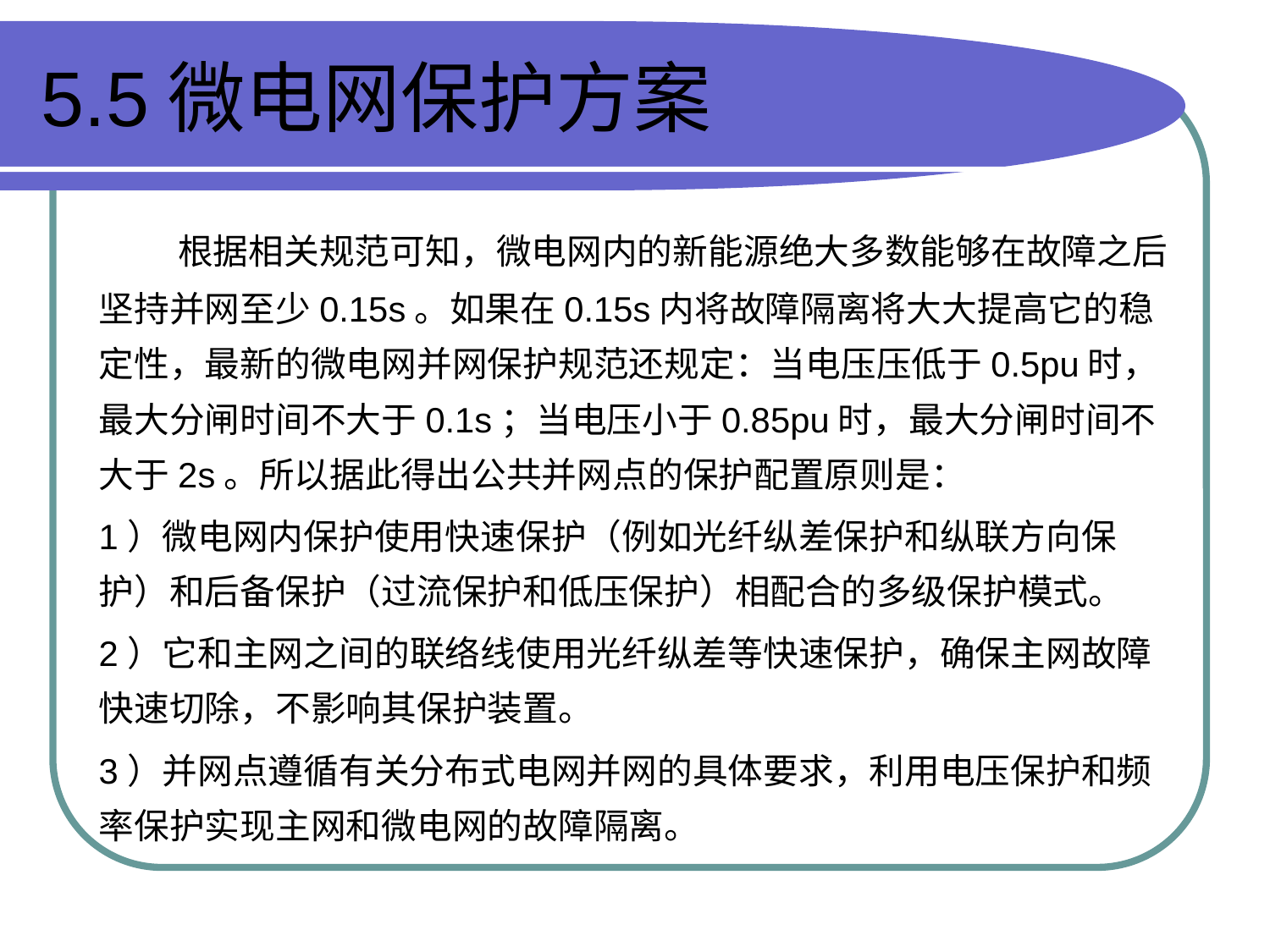

# 5.5微电网保护方案
       根据相关规范可知，微电网内的新能源绝大多数能够在故障之后坚持并网至少0.15s。如果在0.15s内将故障隔离将大大提高它的稳定性，最新的微电网并网保护规范还规定：当电压压低于0.5pu时，最大分闸时间不大于0.1s；当电压小于0.85pu时，最大分闸时间不大于2s。所以据此得出公共并网点的保护配置原则是：
1）微电网内保护使用快速保护（例如光纤纵差保护和纵联方向保护）和后备保护（过流保护和低压保护）相配合的多级保护模式。
2）它和主网之间的联络线使用光纤纵差等快速保护，确保主网故障快速切除，不影响其保护装置。
3）并网点遵循有关分布式电网并网的具体要求，利用电压保护和频率保护实现主网和微电网的故障隔离。

89